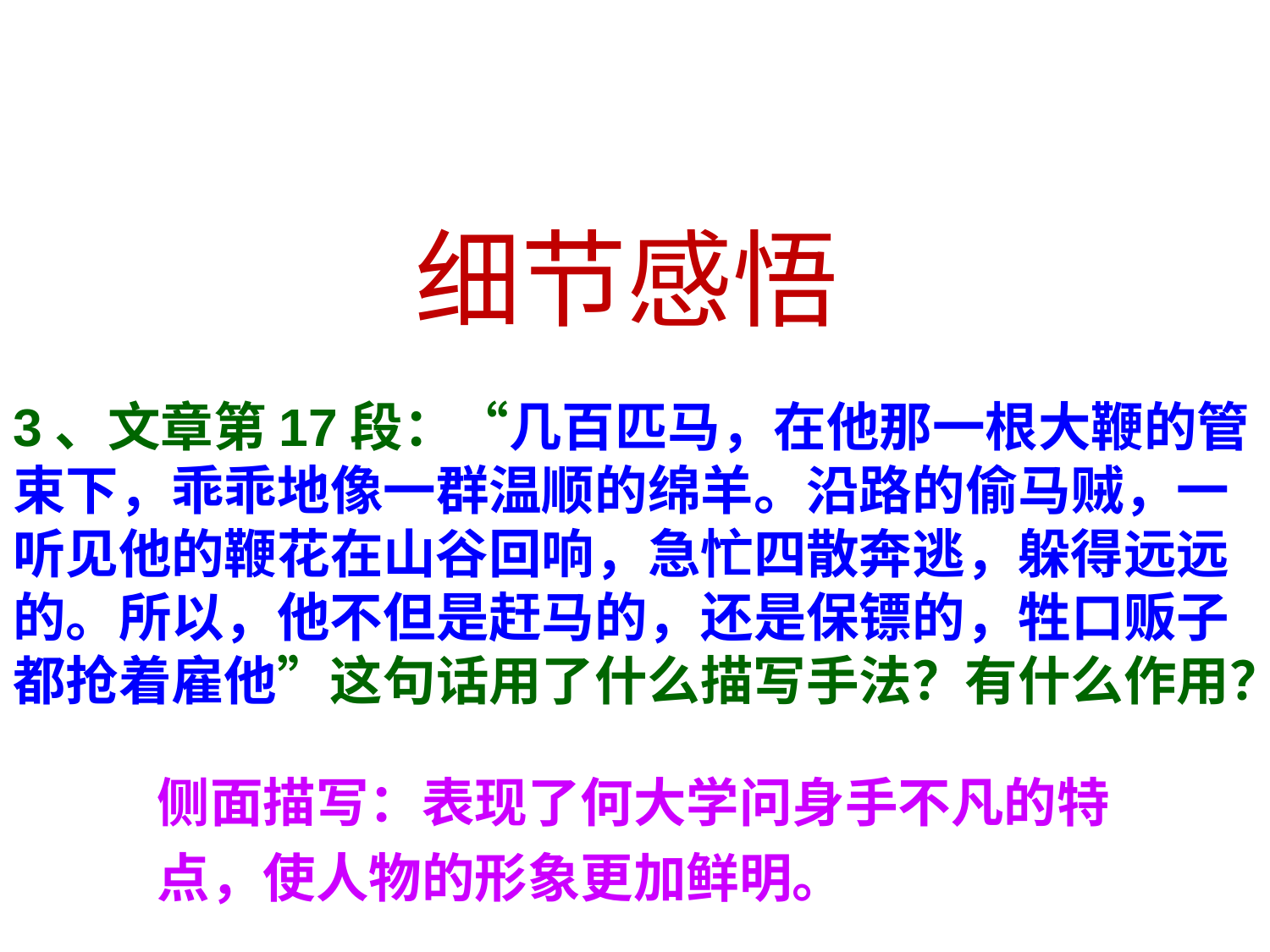

细节感悟
3、文章第17段：“几百匹马，在他那一根大鞭的管束下，乖乖地像一群温顺的绵羊。沿路的偷马贼，一听见他的鞭花在山谷回响，急忙四散奔逃，躲得远远的。所以，他不但是赶马的，还是保镖的，牲口贩子都抢着雇他”这句话用了什么描写手法？有什么作用？
侧面描写：表现了何大学问身手不凡的特点，使人物的形象更加鲜明。